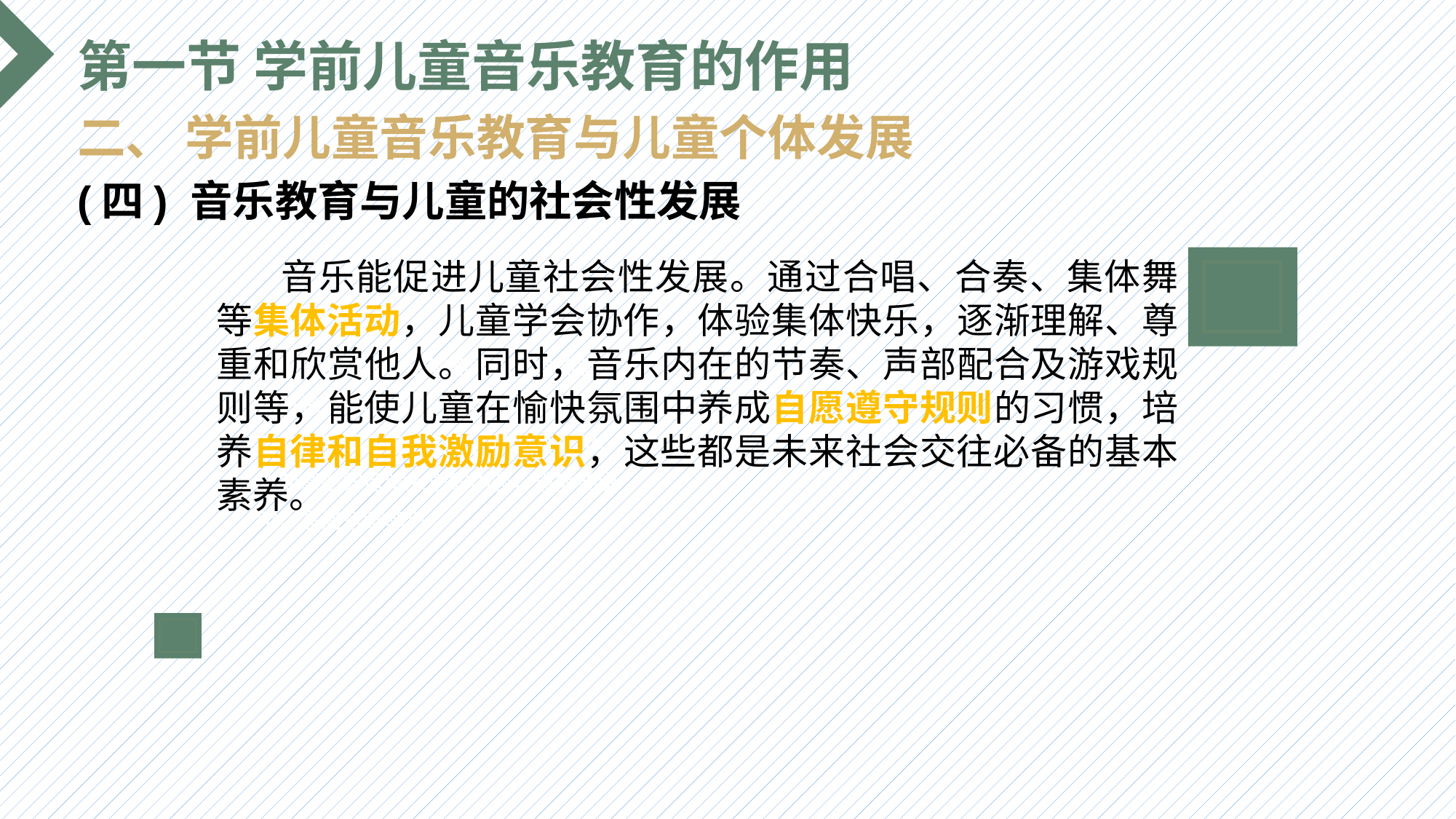

第一节 学前儿童音乐教育的作用
二、 学前儿童音乐教育与儿童个体发展
(四) 音乐教育与儿童的社会性发展

      音乐能促进儿童社会性发展。通过合唱、合奏、集体舞等集体活动，儿童学会协作，体验集体快乐，逐渐理解、尊重和欣赏他人。同时，音乐内在的节奏、声部配合及游戏规则等，能使儿童在愉快氛围中养成自愿遵守规则的习惯，培养自律和自我激励意识，这些都是未来社会交往必备的基本素养。

选题背景
输入您的内容，请简要说明，言简意赅即可输入您的内容，请简要说明，言简意赅即可输入您的内容，请简要说明，言简意赅即可输入您的内容，请简要说明，言简意赅即可